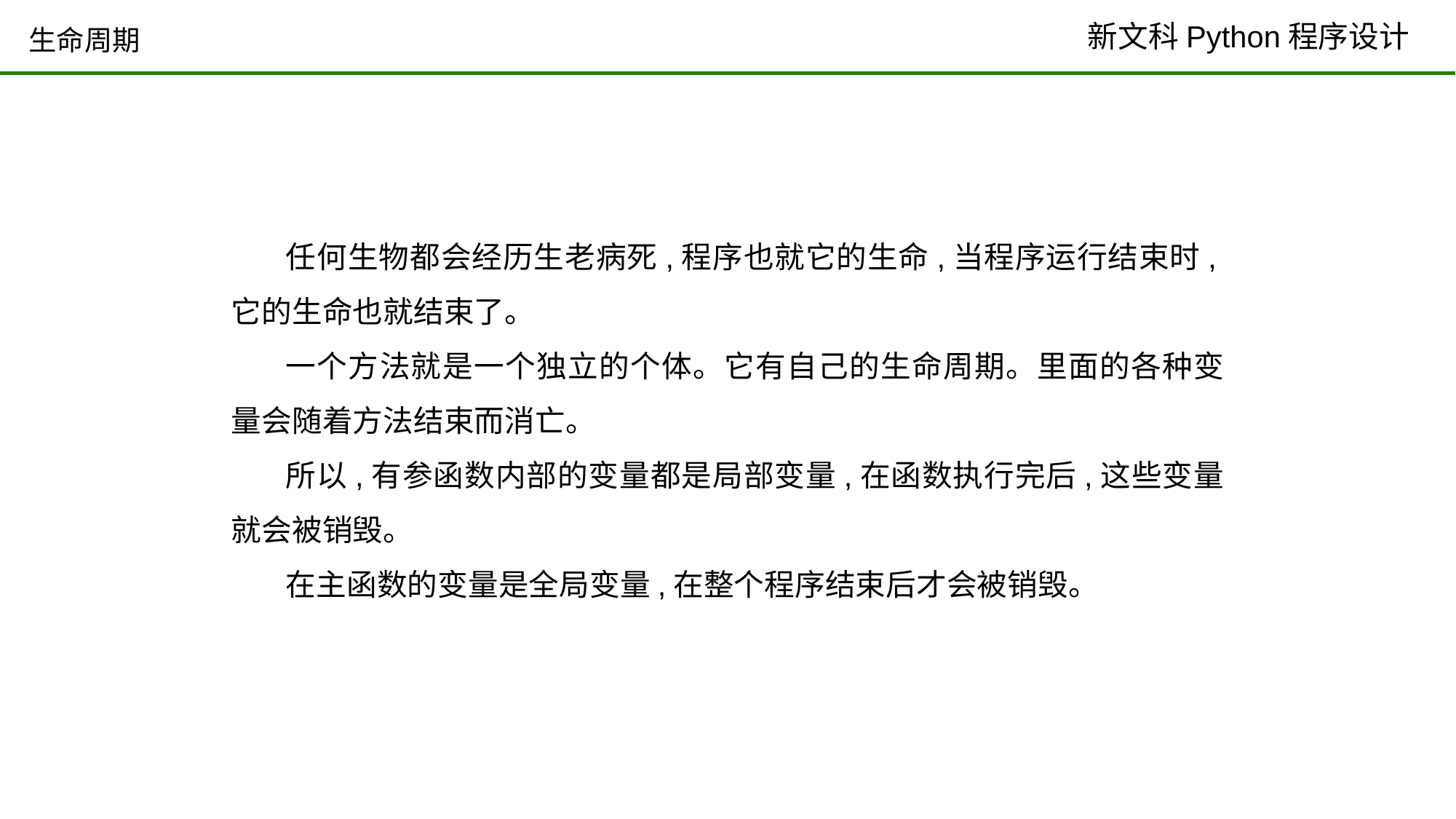

# 生命周期
任何生物都会经历生老病死,程序也就它的生命,当程序运行结束时,它的生命也就结束了。
一个方法就是一个独立的个体。它有自己的生命周期。里面的各种变量会随着方法结束而消亡。
所以,有参函数内部的变量都是局部变量,在函数执行完后,这些变量就会被销毁。
在主函数的变量是全局变量,在整个程序结束后才会被销毁。